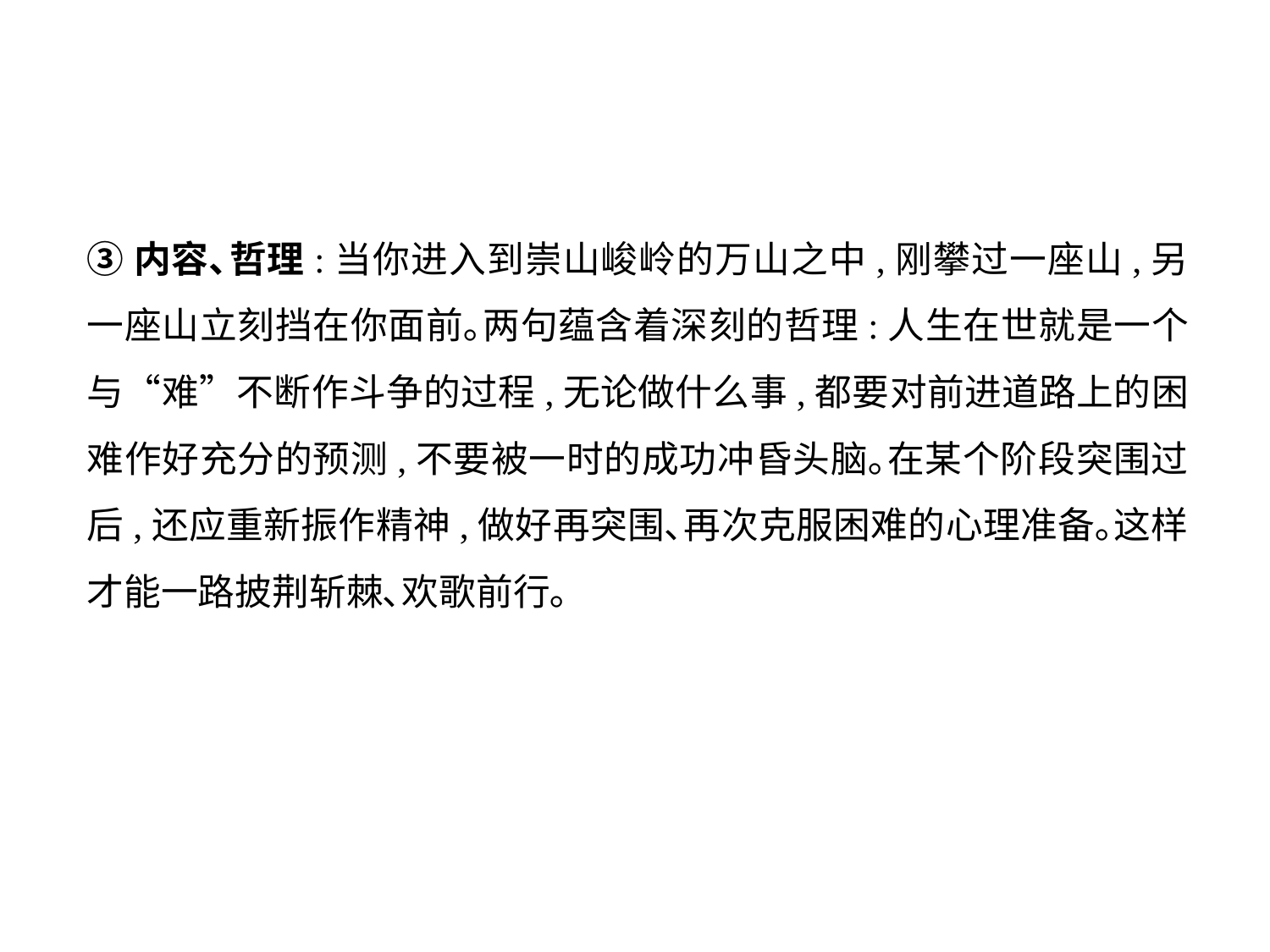

③内容､哲理:当你进入到崇山峻岭的万山之中,刚攀过一座山,另一座山立刻挡在你面前｡两句蕴含着深刻的哲理:人生在世就是一个与“难”不断作斗争的过程,无论做什么事,都要对前进道路上的困难作好充分的预测,不要被一时的成功冲昏头脑｡在某个阶段突围过后,还应重新振作精神,做好再突围､再次克服困难的心理准备｡这样才能一路披荆斩棘､欢歌前行｡